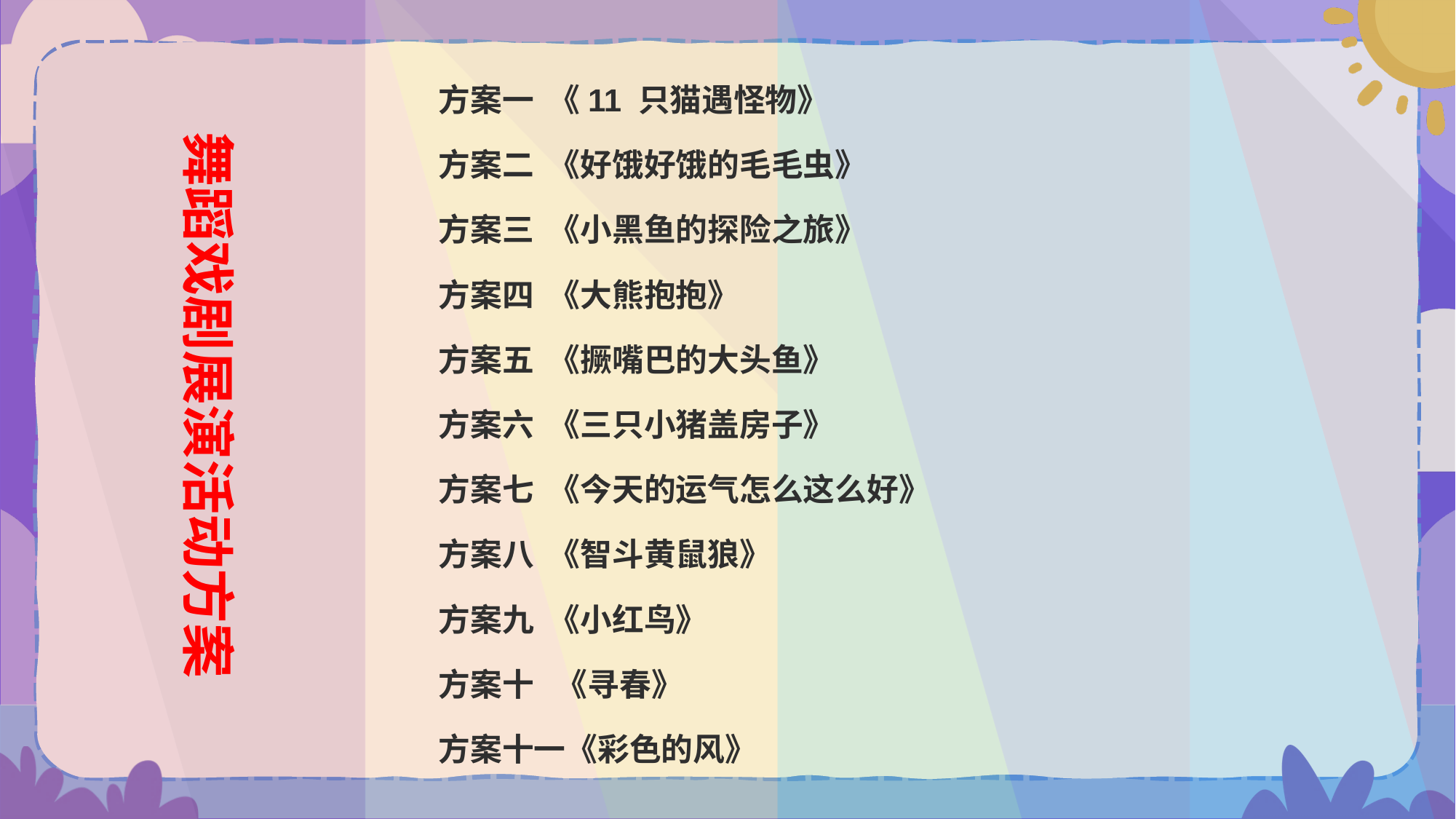

方案一  《11 只猫遇怪物》
方案二  《好饿好饿的毛毛虫》
方案三  《小黑鱼的探险之旅》
方案四  《大熊抱抱》
方案五  《撅嘴巴的大头鱼》
方案六  《三只小猪盖房子》
方案七  《今天的运气怎么这么好》
方案八  《智斗黄鼠狼》
方案九  《小红鸟》
方案十   《寻春》
方案十一《彩色的风》

舞蹈戏剧展演活动方案